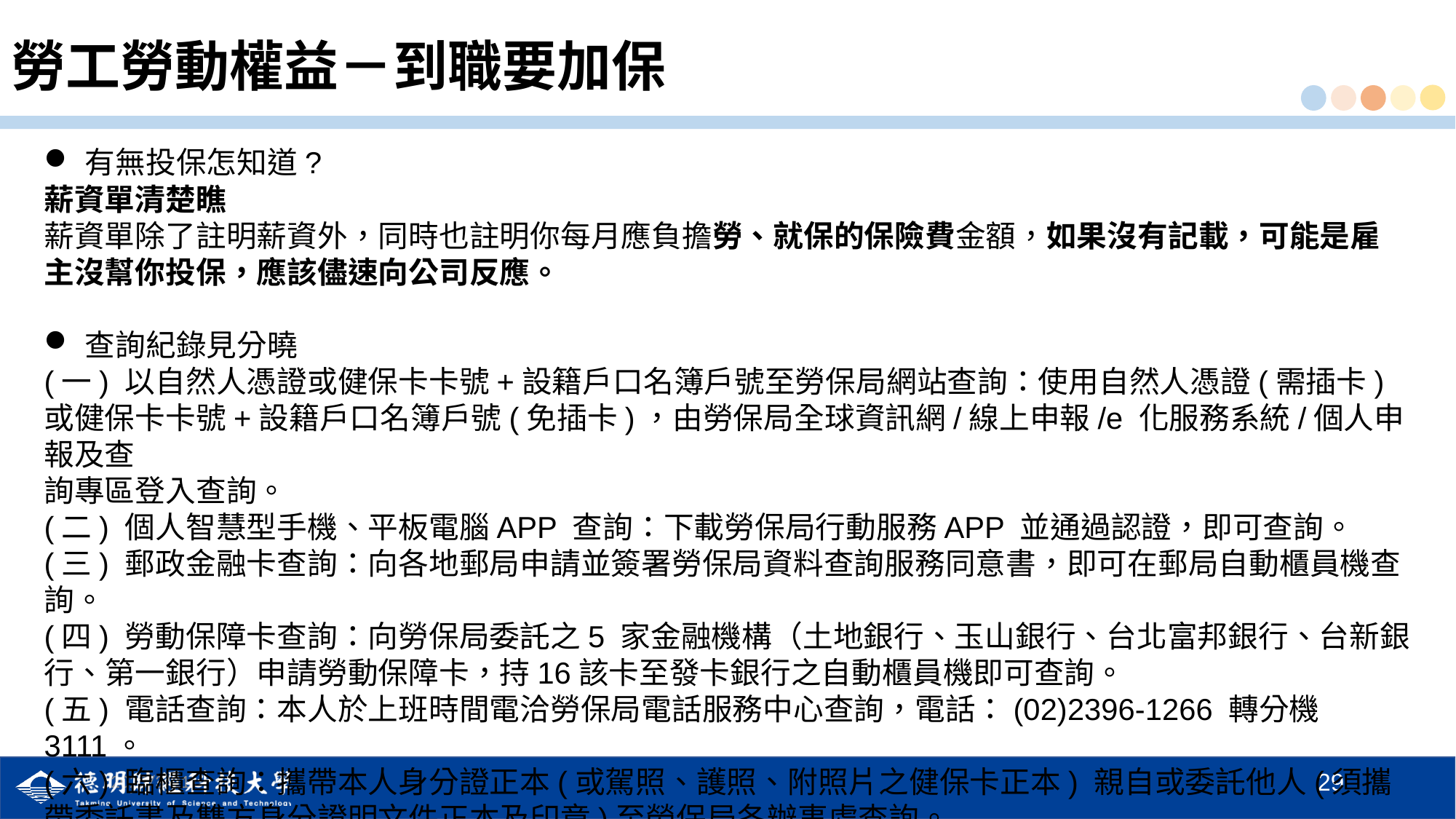

# 勞工勞動權益－到職要加保
有無投保怎知道?
薪資單清楚瞧
薪資單除了註明薪資外，同時也註明你每月應負擔勞、就保的保險費金額，如果沒有記載，可能是雇主沒幫你投保，應該儘速向公司反應。

查詢紀錄見分曉
(一) 以自然人憑證或健保卡卡號+設籍戶口名簿戶號至勞保局網站查詢：使用自然人憑證(需插卡)或健保卡卡號+設籍戶口名簿戶號(免插卡)，由勞保局全球資訊網/線上申報/e 化服務系統/個人申報及查
詢專區登入查詢。
(二) 個人智慧型手機、平板電腦APP 查詢：下載勞保局行動服務APP 並通過認證，即可查詢。
(三) 郵政金融卡查詢：向各地郵局申請並簽署勞保局資料查詢服務同意書，即可在郵局自動櫃員機查詢。
(四) 勞動保障卡查詢：向勞保局委託之5 家金融機構（土地銀行、玉山銀行、台北富邦銀行、台新銀行、第一銀行）申請勞動保障卡，持16該卡至發卡銀行之自動櫃員機即可查詢。
(五) 電話查詢：本人於上班時間電洽勞保局電話服務中心查詢，電話：(02)2396-1266 轉分機3111。
(六) 臨櫃查詢：攜帶本人身分證正本(或駕照、護照、附照片之健保卡正本) 親自或委託他人(須攜帶委託書及雙方身分證明文件正本及印章)至勞保局各辦事處查詢。
29